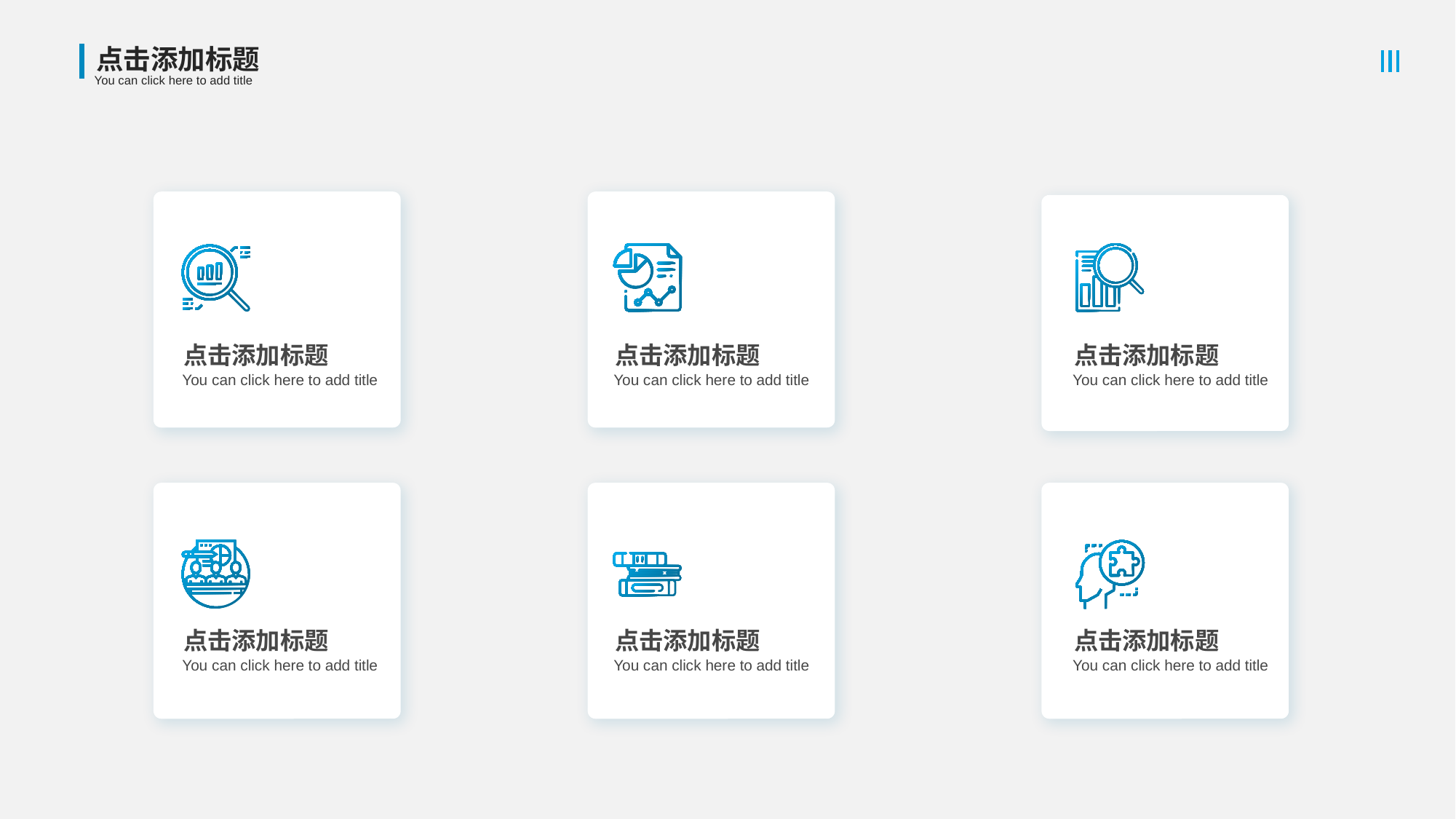

点击添加标题
点击添加标题
点击添加标题
You can click here to add title
You can click here to add title
You can click here to add title

点击添加标题
点击添加标题
点击添加标题
You can click here to add title
You can click here to add title
You can click here to add title